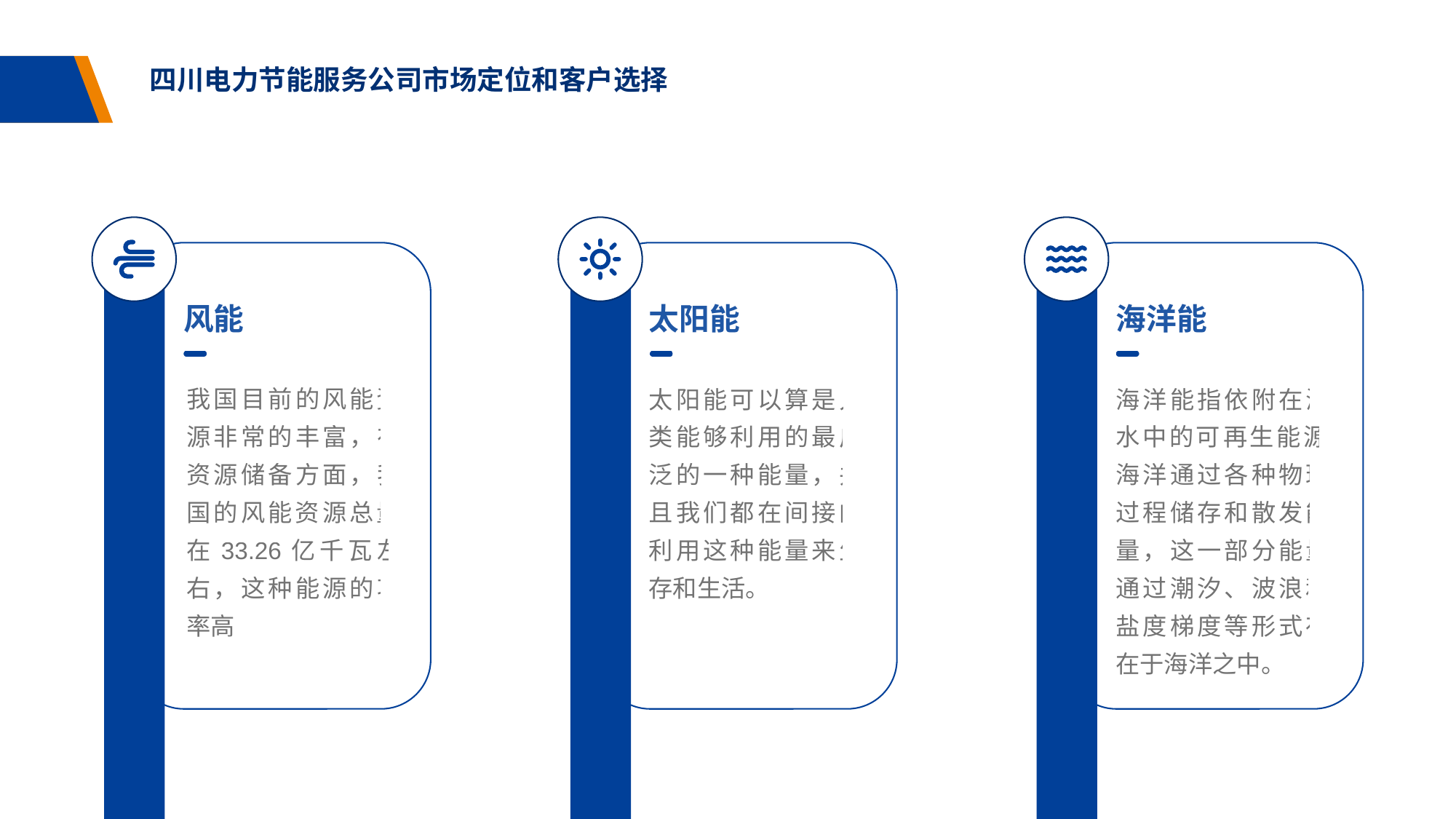

四川电力节能服务公司市场定位和客户选择

风能
太阳能
海洋能

我国目前的风能资源非常的丰富，在资源储备方面，我国的风能资源总量在33.26亿千瓦左右，这种能源的功率高
太阳能可以算是人类能够利用的最广泛的一种能量，并且我们都在间接的利用这种能量来生存和生活。
海洋能指依附在海水中的可再生能源，海洋通过各种物理过程储存和散发能量，这一部分能量通过潮汐、波浪和盐度梯度等形式存在于海洋之中。